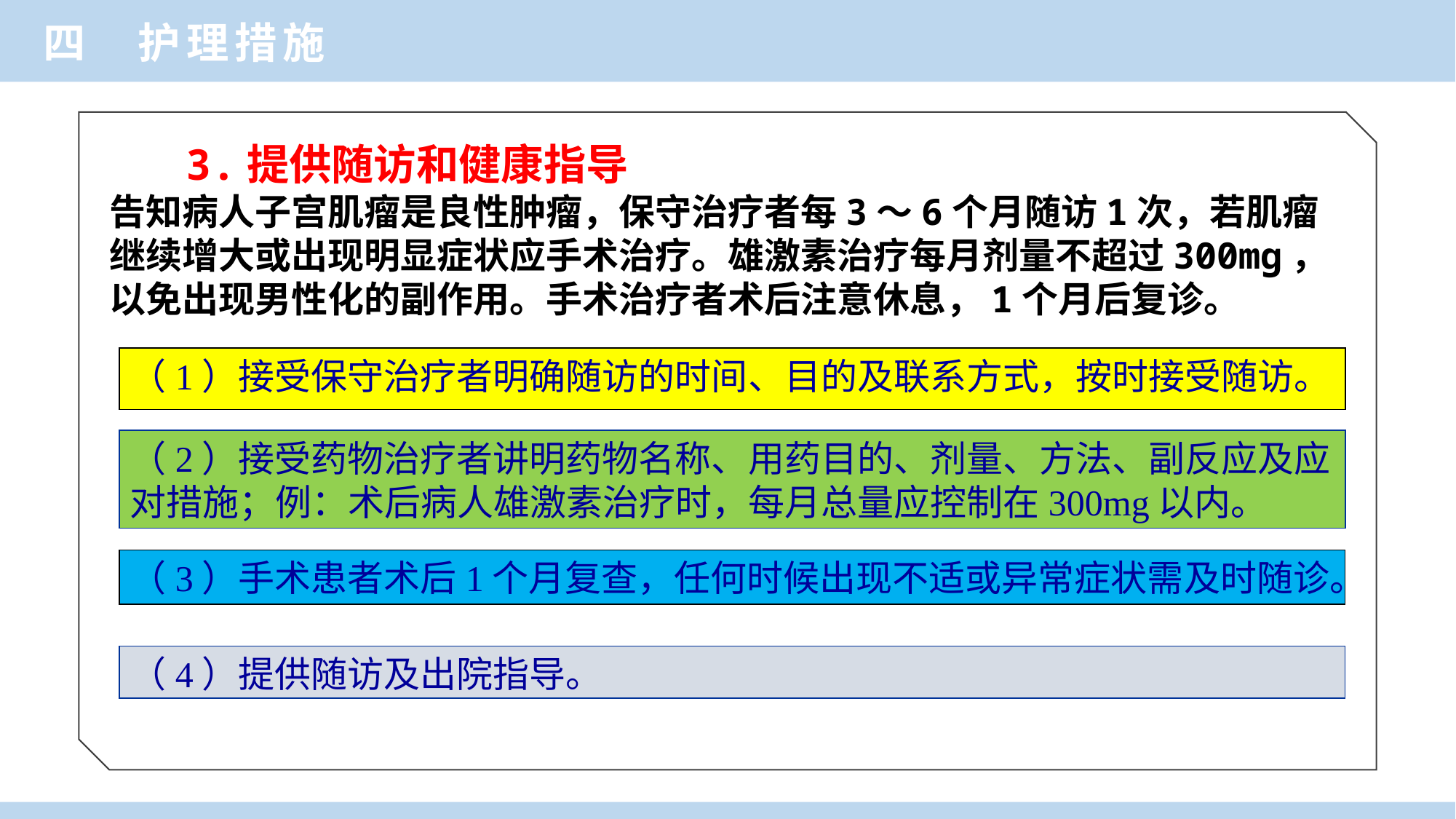

四   护理措施

   3.提供随访和健康指导
告知病人子宫肌瘤是良性肿瘤，保守治疗者每3～6个月随访1次，若肌瘤继续增大或出现明显症状应手术治疗。雄激素治疗每月剂量不超过300mg，以免出现男性化的副作用。手术治疗者术后注意休息，1个月后复诊。
（1）接受保守治疗者明确随访的时间、目的及联系方式，按时接受随访。
（2）接受药物治疗者讲明药物名称、用药目的、剂量、方法、副反应及应对措施；例：术后病人雄激素治疗时，每月总量应控制在300mg以内。
（3）手术患者术后1个月复查，任何时候出现不适或异常症状需及时随诊。
（4）提供随访及出院指导。